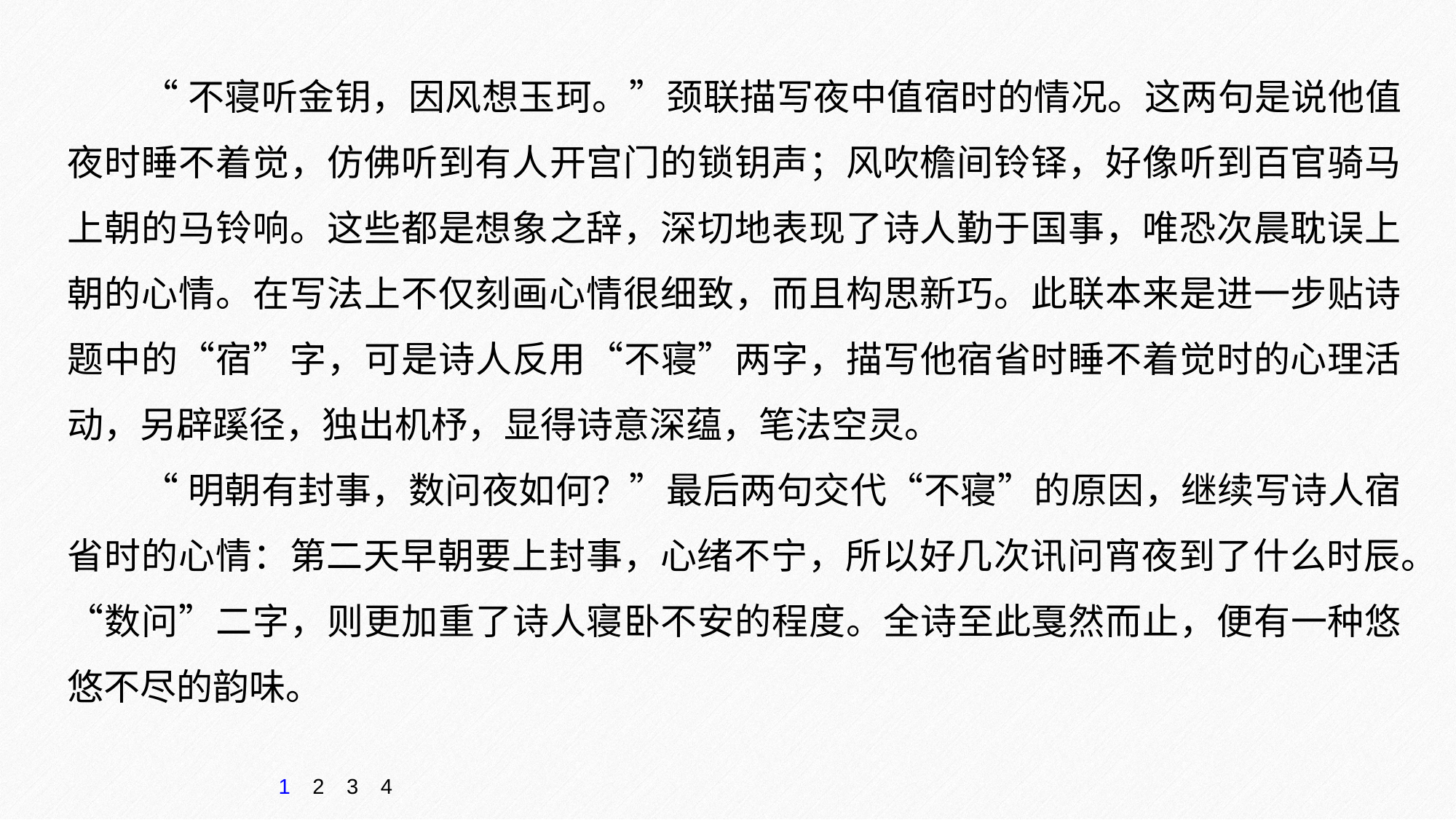

“不寝听金钥，因风想玉珂。”颈联描写夜中值宿时的情况。这两句是说他值夜时睡不着觉，仿佛听到有人开宫门的锁钥声；风吹檐间铃铎，好像听到百官骑马上朝的马铃响。这些都是想象之辞，深切地表现了诗人勤于国事，唯恐次晨耽误上朝的心情。在写法上不仅刻画心情很细致，而且构思新巧。此联本来是进一步贴诗题中的“宿”字，可是诗人反用“不寝”两字，描写他宿省时睡不着觉时的心理活动，另辟蹊径，独出机杼，显得诗意深蕴，笔法空灵。
“明朝有封事，数问夜如何？”最后两句交代“不寝”的原因，继续写诗人宿省时的心情：第二天早朝要上封事，心绪不宁，所以好几次讯问宵夜到了什么时辰。“数问”二字，则更加重了诗人寝卧不安的程度。全诗至此戛然而止，便有一种悠悠不尽的韵味。
1
2
3
4